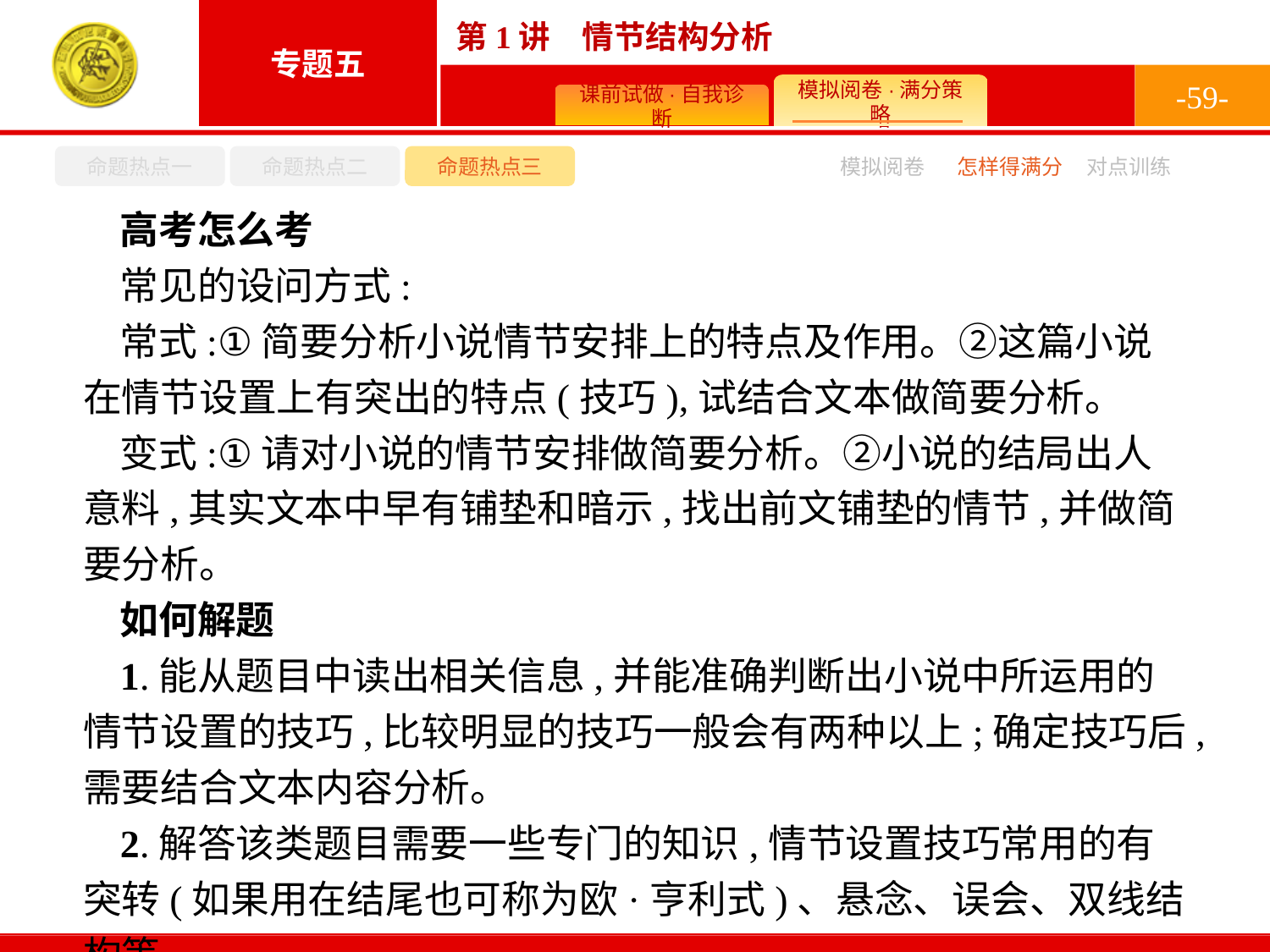

-59-
命题热点一
命题热点二
命题热点三
模拟阅卷
怎样得满分
对点训练
高考怎么考
常见的设问方式:
常式:①简要分析小说情节安排上的特点及作用。②这篇小说在情节设置上有突出的特点(技巧),试结合文本做简要分析。
变式:①请对小说的情节安排做简要分析。②小说的结局出人意料,其实文本中早有铺垫和暗示,找出前文铺垫的情节,并做简要分析。
如何解题
1.能从题目中读出相关信息,并能准确判断出小说中所运用的情节设置的技巧,比较明显的技巧一般会有两种以上;确定技巧后,需要结合文本内容分析。
2.解答该类题目需要一些专门的知识,情节设置技巧常用的有突转(如果用在结尾也可称为欧·亨利式)、悬念、误会、双线结构等。